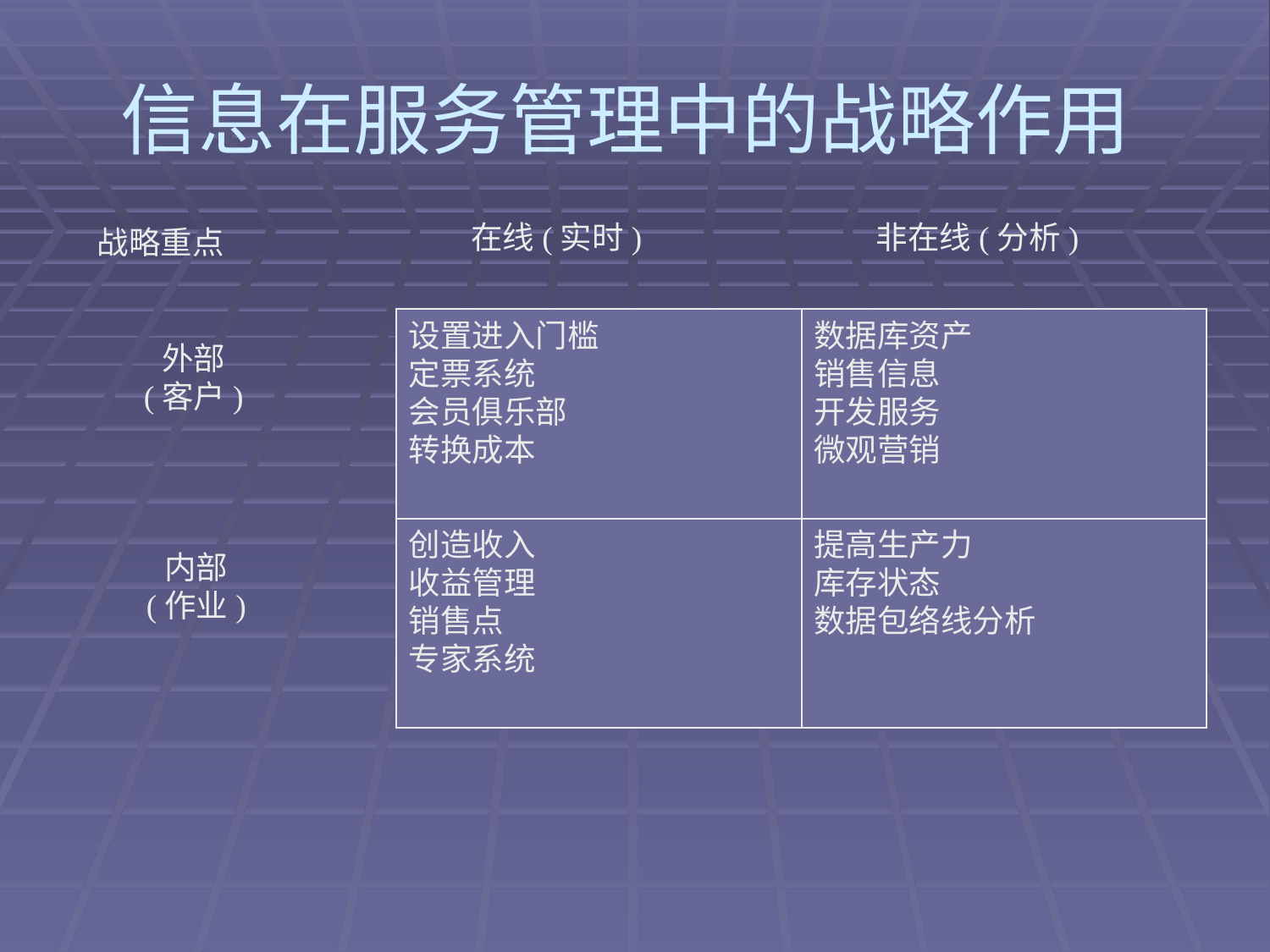

# 信息在服务管理中的战略作用
在线(实时)
非在线(分析)
战略重点
设置进入门槛
定票系统
会员俱乐部
转换成本
数据库资产
销售信息
开发服务
微观营销
外部
(客户)
创造收入
收益管理
销售点
专家系统
提高生产力
库存状态
数据包络线分析
内部
(作业)